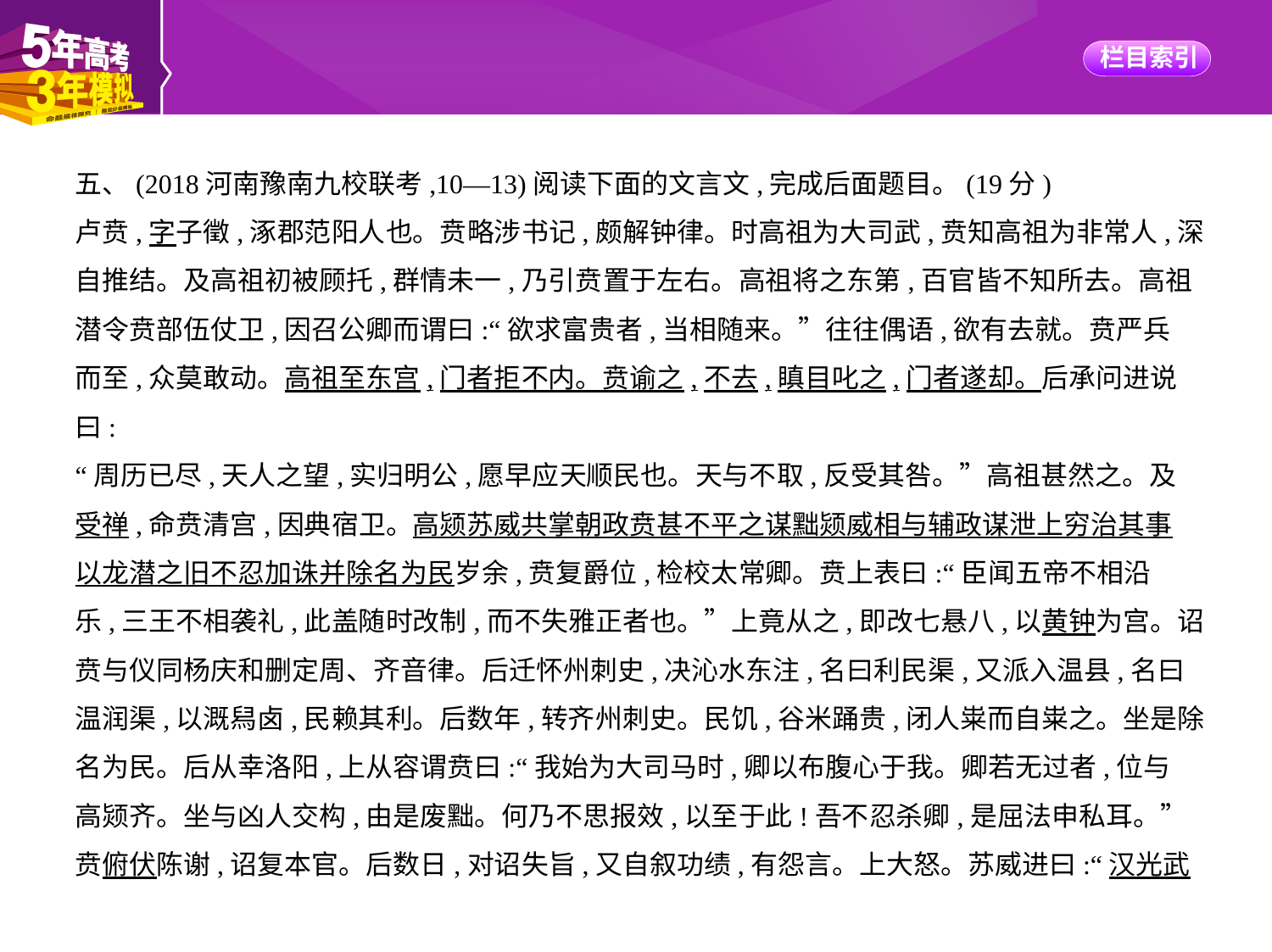

五、(2018河南豫南九校联考,10—13)阅读下面的文言文,完成后面题目。(19分)
卢贲,字子徵,涿郡范阳人也。贲略涉书记,颇解钟律。时高祖为大司武,贲知高祖为非常人,深
自推结。及高祖初被顾托,群情未一,乃引贲置于左右。高祖将之东第,百官皆不知所去。高祖
潜令贲部伍仗卫,因召公卿而谓曰:“欲求富贵者,当相随来。”往往偶语,欲有去就。贲严兵
而至,众莫敢动。高祖至东宫,门者拒不内。贲谕之,不去,瞋目叱之,门者遂却。后承问进说曰:
“周历已尽,天人之望,实归明公,愿早应天顺民也。天与不取,反受其咎。”高祖甚然之。及
受禅,命贲清宫,因典宿卫。高颎苏威共掌朝政贲甚不平之谋黜颎威相与辅政谋泄上穷治其事
以龙潜之旧不忍加诛并除名为民岁余,贲复爵位,检校太常卿。贲上表曰:“臣闻五帝不相沿
乐,三王不相袭礼,此盖随时改制,而不失雅正者也。”上竟从之,即改七悬八,以黄钟为宫。诏
贲与仪同杨庆和删定周、齐音律。后迁怀州刺史,决沁水东注,名曰利民渠,又派入温县,名曰
温润渠,以溉舄卤,民赖其利。后数年,转齐州刺史。民饥,谷米踊贵,闭人粜而自粜之。坐是除
名为民。后从幸洛阳,上从容谓贲曰:“我始为大司马时,卿以布腹心于我。卿若无过者,位与
高颎齐。坐与凶人交构,由是废黜。何乃不思报效,以至于此!吾不忍杀卿,是屈法申私耳。”
贲俯伏陈谢,诏复本官。后数日,对诏失旨,又自叙功绩,有怨言。上大怒。苏威进曰:“汉光武